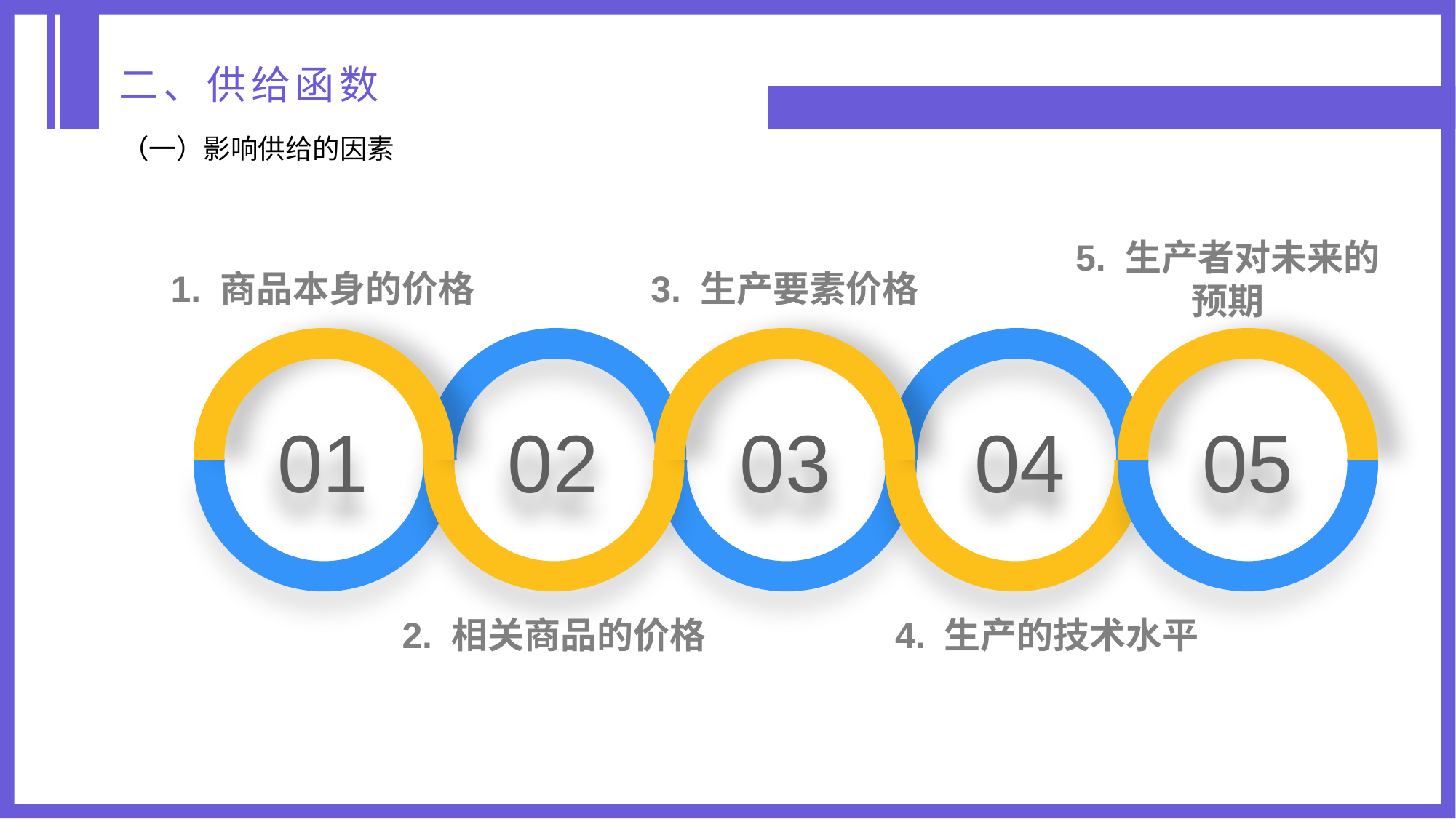

二、供给函数
（一）影响供给的因素
5. 生产者对未来的预期
1. 商品本身的价格
3. 生产要素价格

01
02
03
04
05

4. 生产的技术水平
2. 相关商品的价格